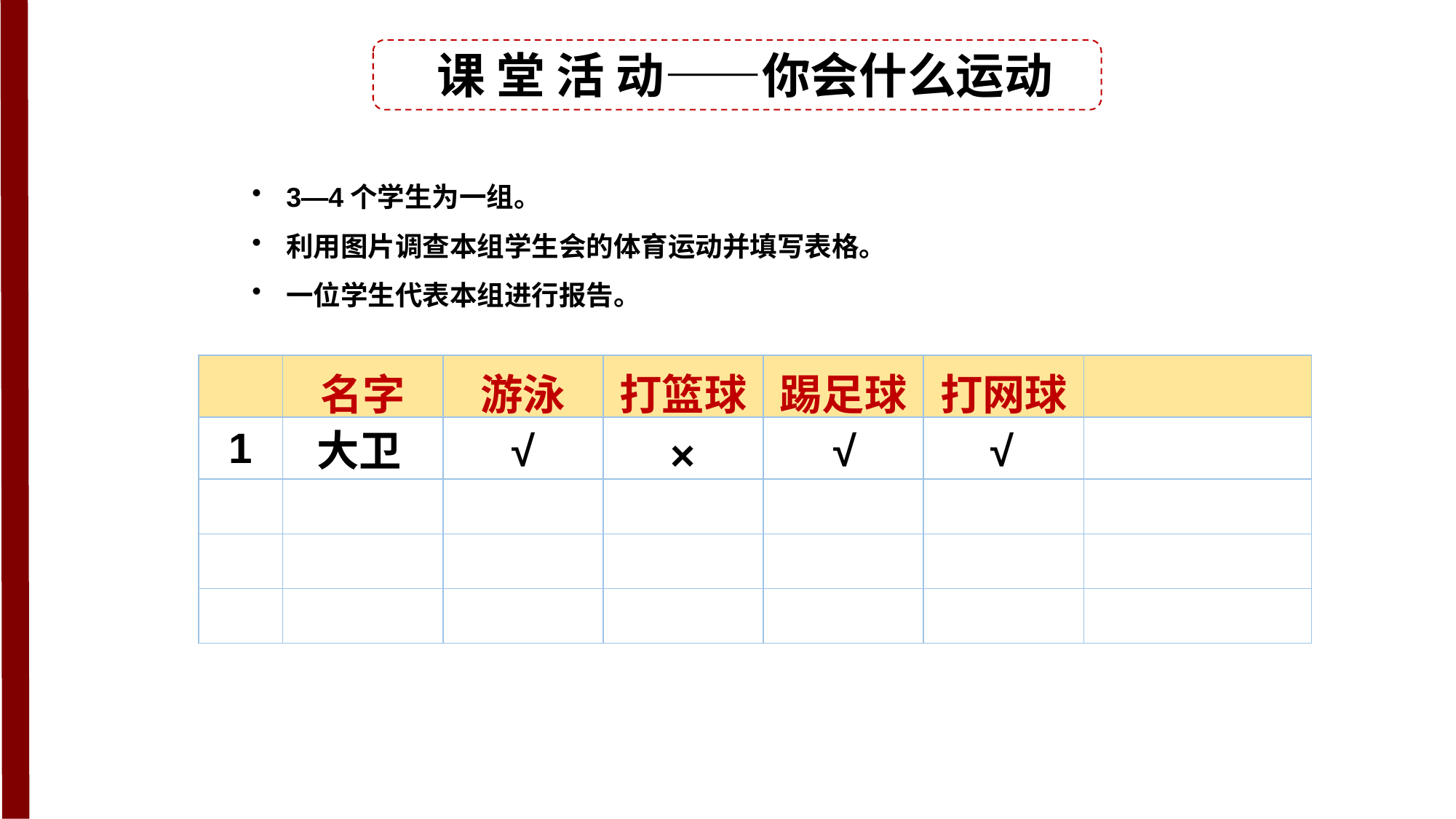

课 堂 活 动——你会什么运动

3—4个学生为一组。
利用图片调查本组学生会的体育运动并填写表格。
一位学生代表本组进行报告。
|  | 名字 | 游泳 | 打篮球 | 踢足球 | 打网球 |  |
| --- | --- | --- | --- | --- | --- | --- |
| 1 |  |  |  |  |  |  |
|  |  |  |  |  |  |  |
|  |  |  |  |  |  |  |
|  |  |  |  |  |  |  |
大卫
√
√
√
×